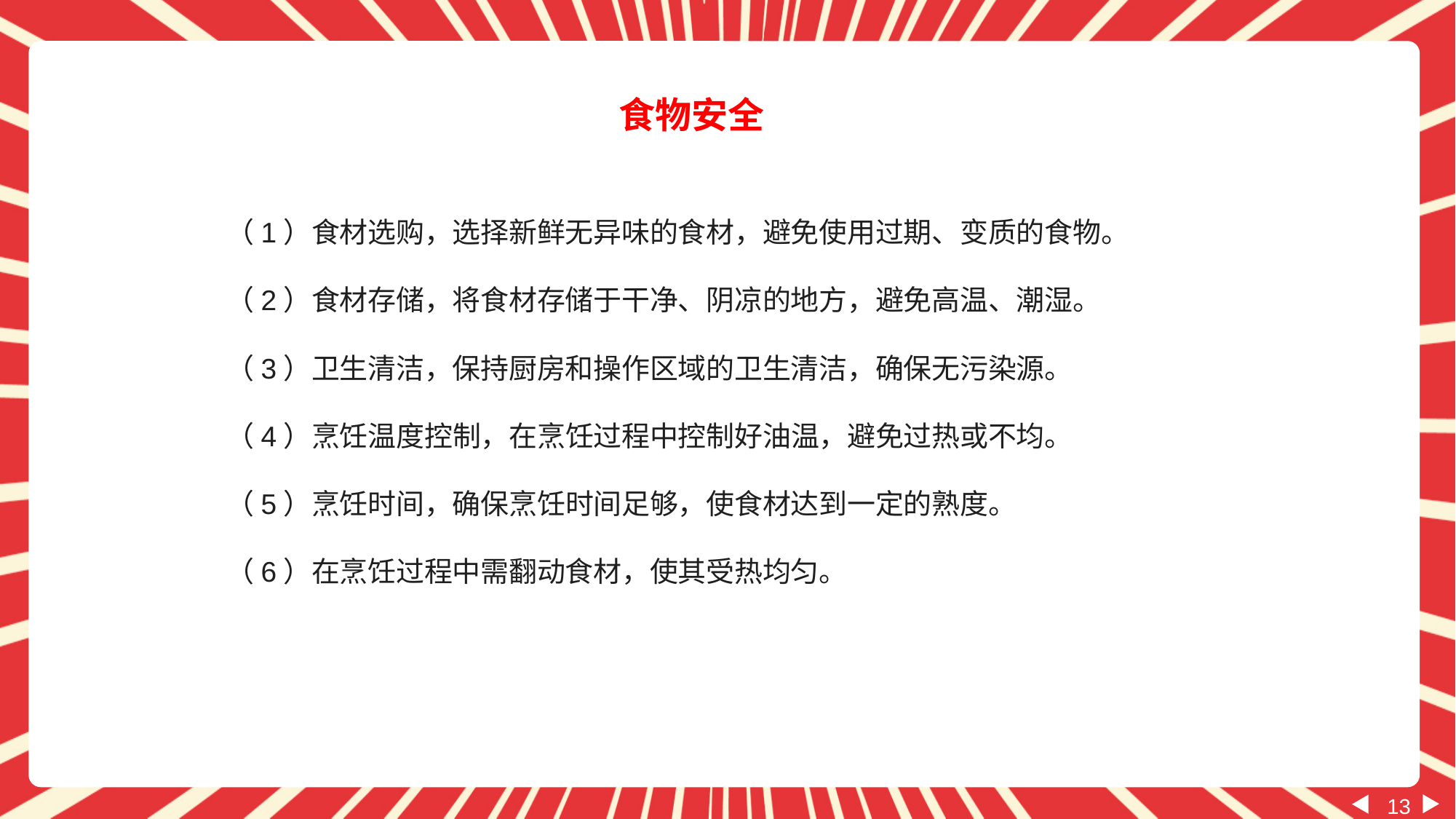

食物安全
（1）食材选购，选择新鲜无异味的食材，避免使用过期、变质的食物。
（2）食材存储，将食材存储于干净、阴凉的地方，避免高温、潮湿。
（3）卫生清洁，保持厨房和操作区域的卫生清洁，确保无污染源。
（4）烹饪温度控制，在烹饪过程中控制好油温，避免过热或不均。
（5）烹饪时间，确保烹饪时间足够，使食材达到一定的熟度。
（6）在烹饪过程中需翻动食材，使其受热均匀。